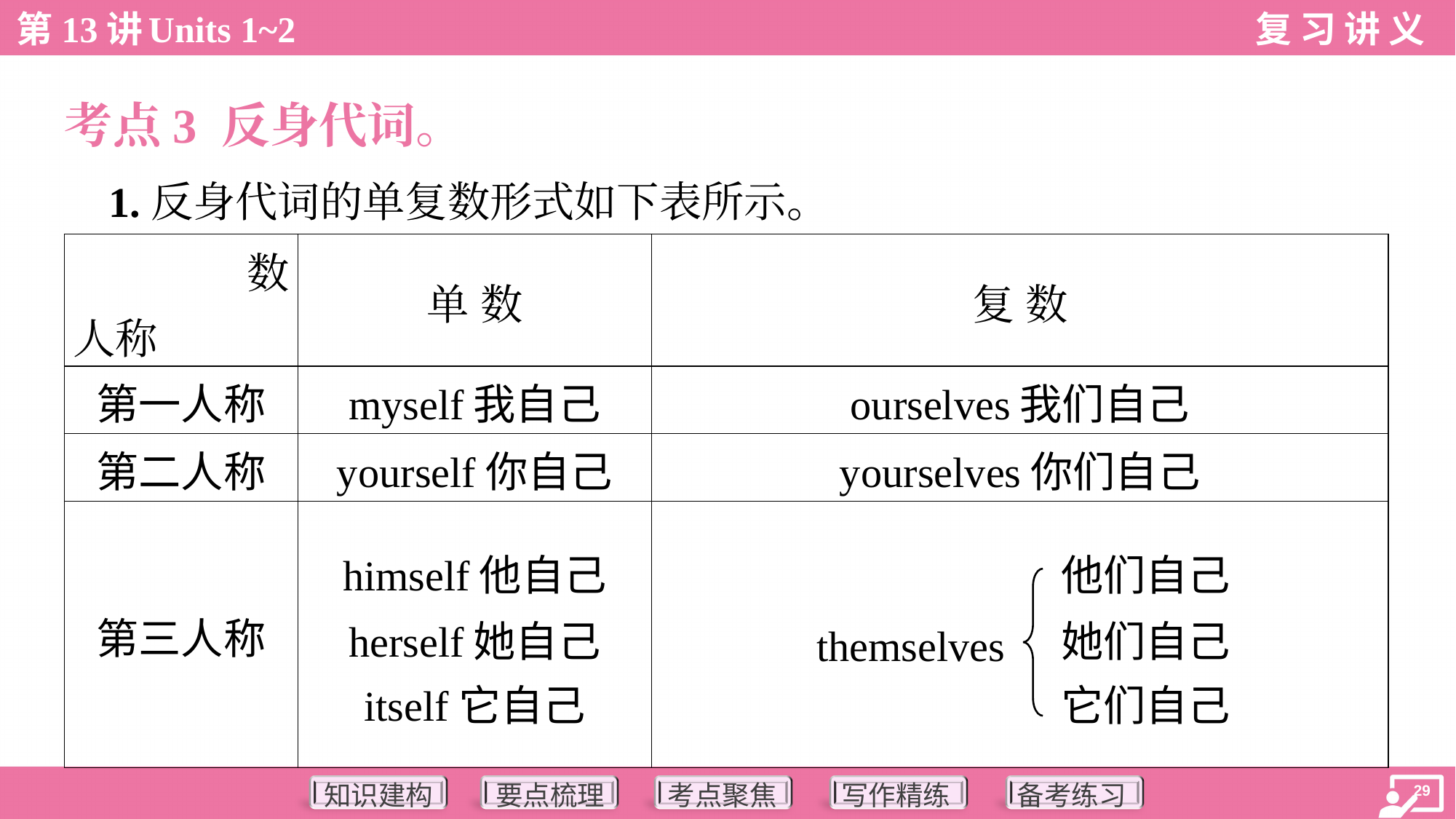

考点3 反身代词。
    1.反身代词的单复数形式如下表所示。
| 数 人称 | 单 数 | 复 数 |
| --- | --- | --- |
| 第一人称 | myself我自己 | ourselves我们自己 |
| 第二人称 | yourself你自己 | yourselves你们自己 |
| 第三人称 | himself他自己 herself她自己 itself它自己 | 他们自己 她们自己 它们自己 |

themselves